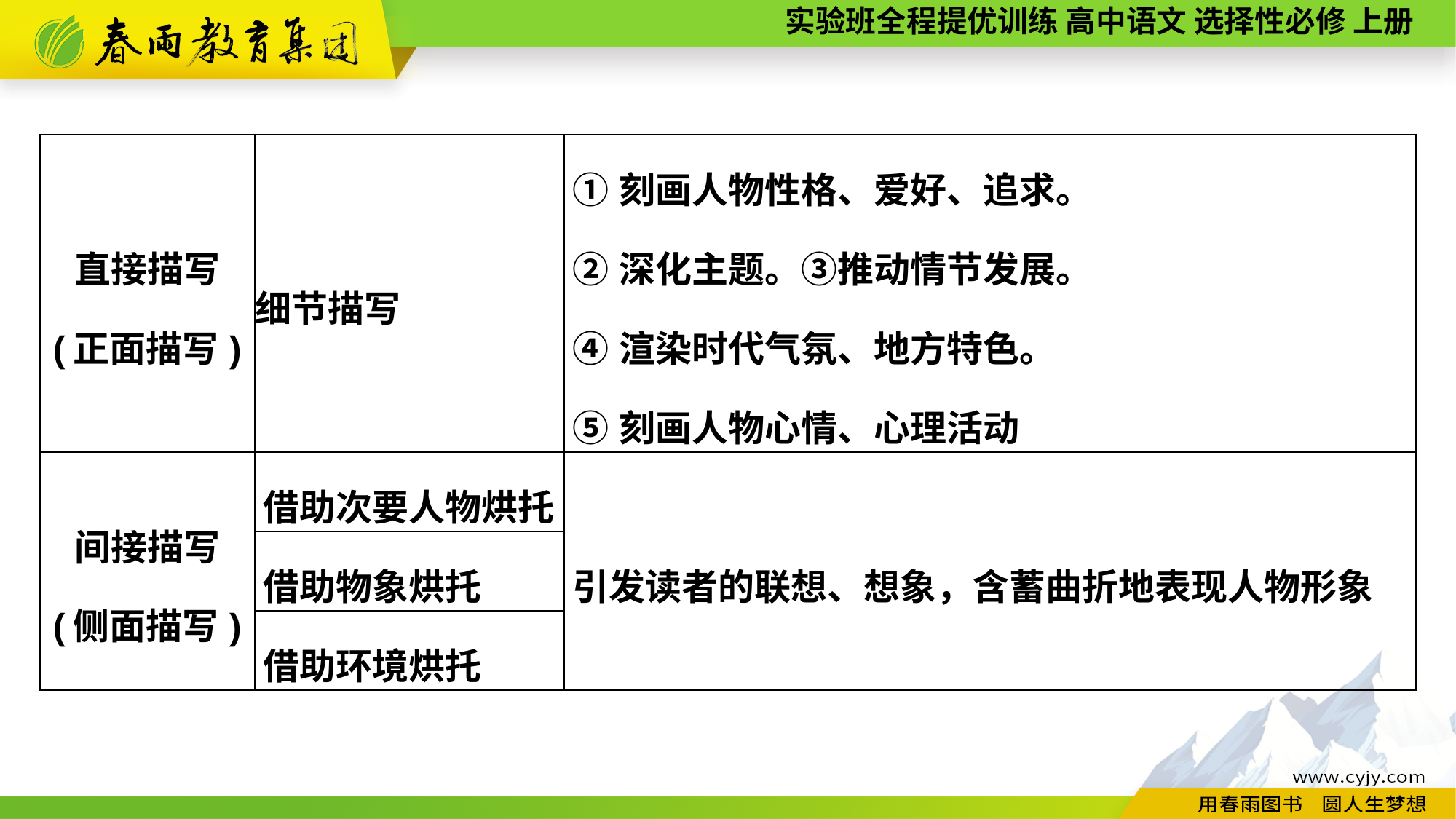

| 直接描写 (正面描写) | 细节描写 | ①刻画人物性格、爱好、追求。 ②深化主题。③推动情节发展。 ④渲染时代气氛、地方特色。 ⑤刻画人物心情、心理活动 |
| --- | --- | --- |
| 间接描写 (侧面描写) | 借助次要人物烘托 | 引发读者的联想、想象，含蓄曲折地表现人物形象 |
|  | 借助物象烘托 |  |
|  | 借助环境烘托 |  |